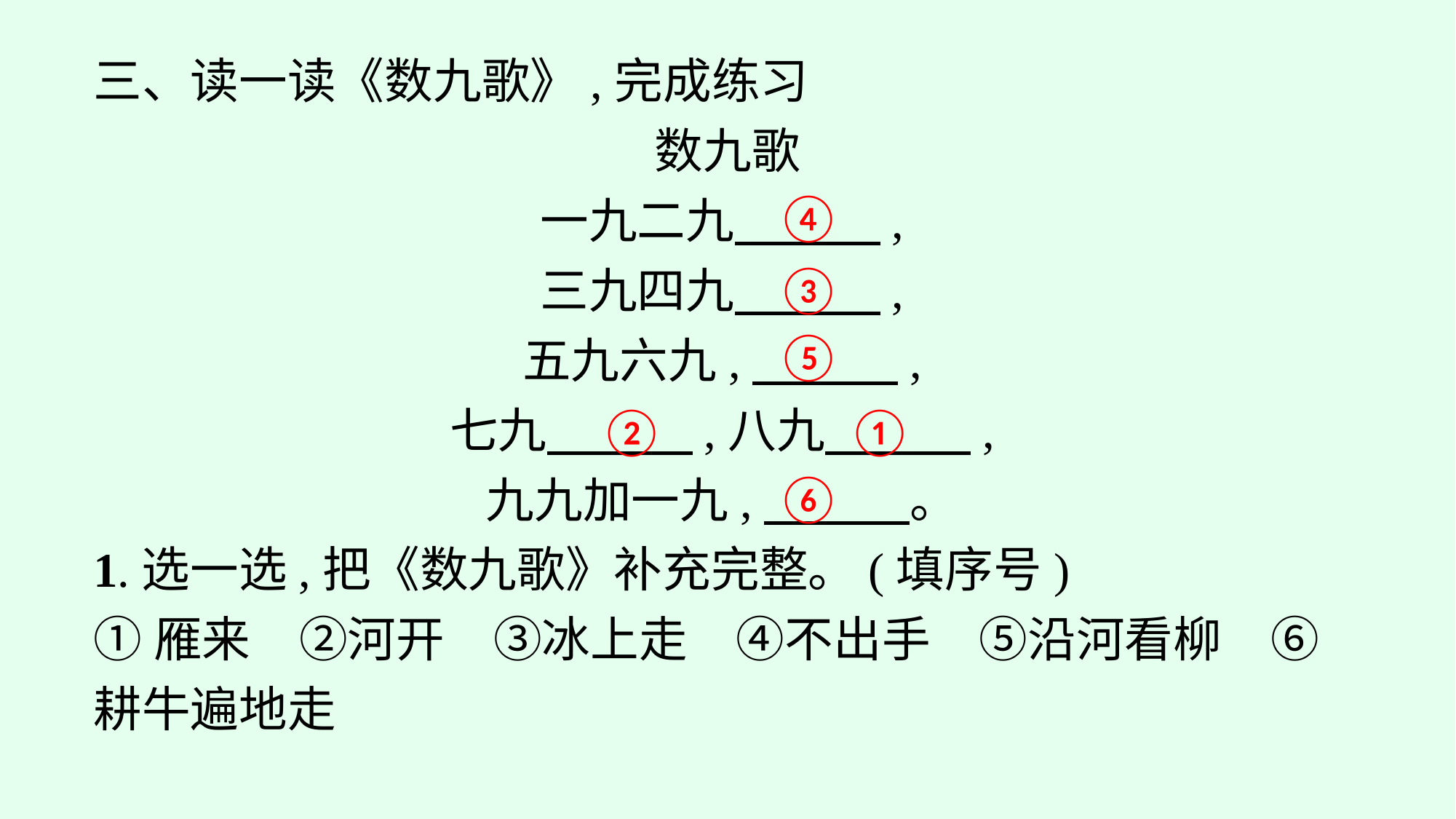

三、读一读《数九歌》,完成练习
数九歌
一九二九　　　,
三九四九　　　,
五九六九,　　　,
七九　　　,八九　　　,
九九加一九,　　　。
1.选一选,把《数九歌》补充完整。(填序号)
①雁来　②河开　③冰上走　④不出手　⑤沿河看柳　⑥耕牛遍地走
④
③
⑤
②
①
⑥